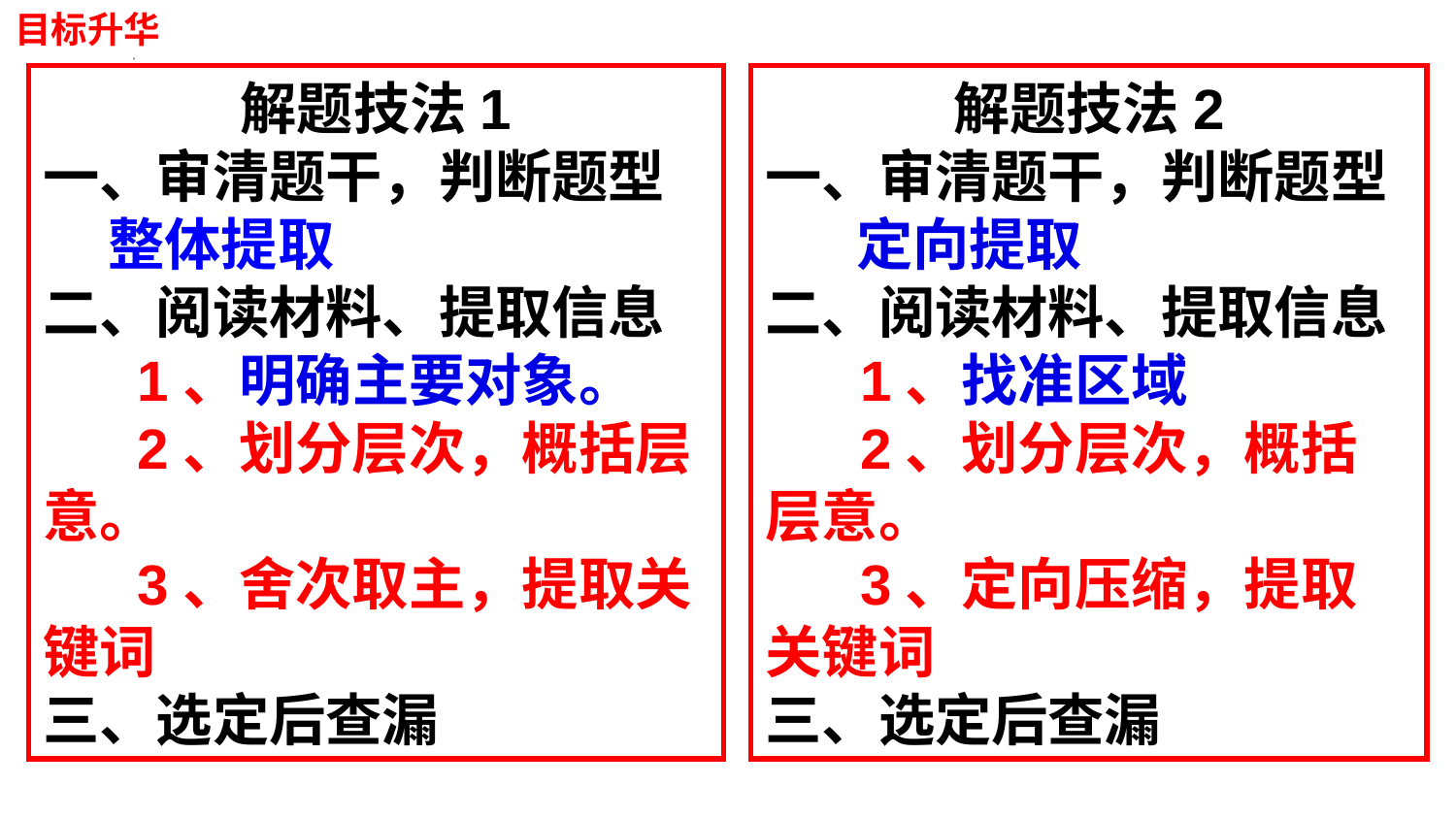

目标升华
解题技法1
一、审清题干，判断题型
    整体提取
二、阅读材料、提取信息
      1、明确主要对象。
      2、划分层次，概括层意。
      3、舍次取主，提取关键词
三、选定后查漏
解题技法2
一、审清题干，判断题型
      定向提取
二、阅读材料、提取信息
      1、找准区域
      2、划分层次，概括层意。
      3、定向压缩，提取关键词
三、选定后查漏